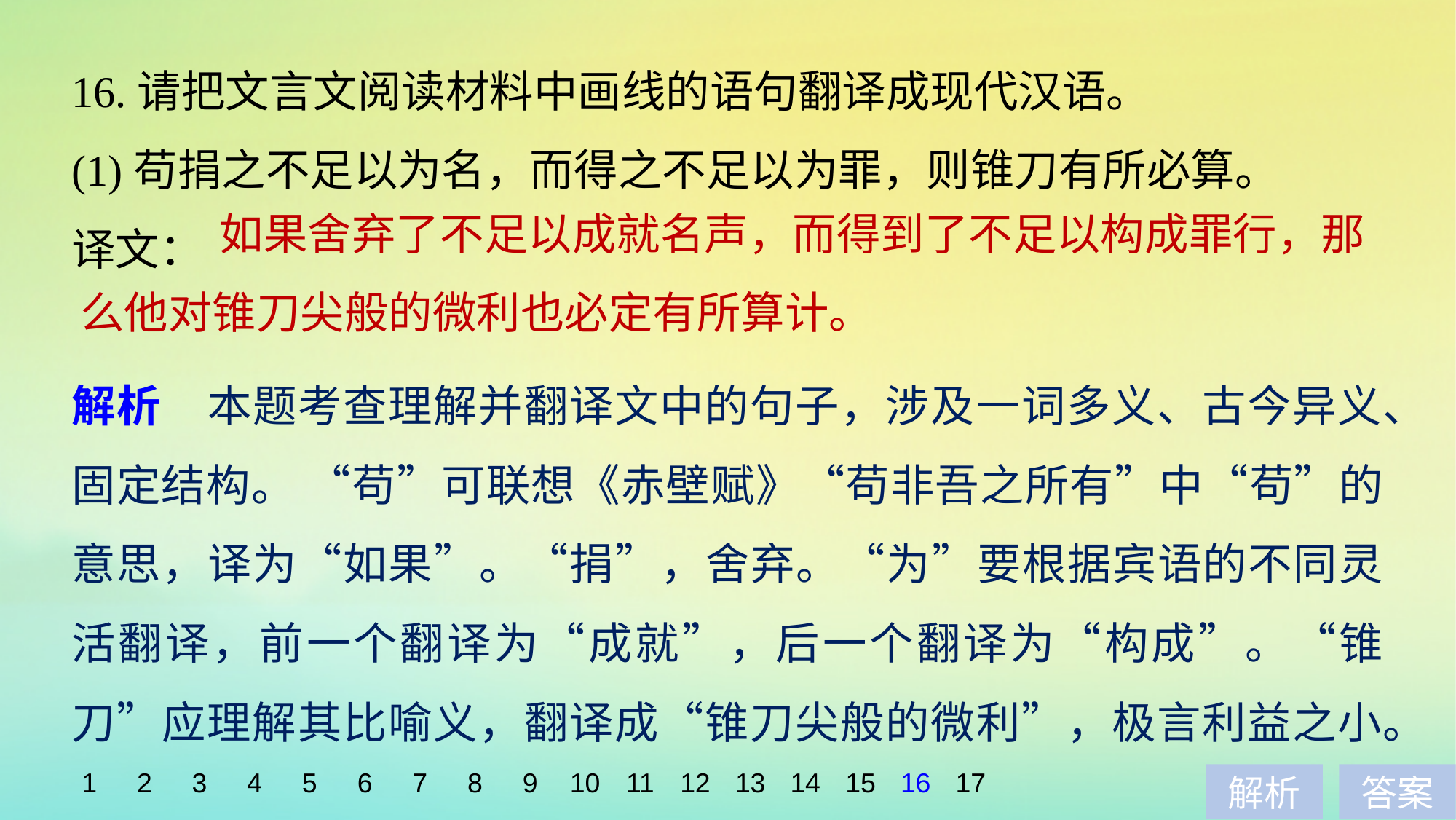

16.请把文言文阅读材料中画线的语句翻译成现代汉语。
(1)苟捐之不足以为名，而得之不足以为罪，则锥刀有所必算。
译文：
	  如果舍弃了不足以成就名声，而得到了不足以构成罪行，那么他对锥刀尖般的微利也必定有所算计。
解析　本题考查理解并翻译文中的句子，涉及一词多义、古今异义、固定结构。 “苟”可联想《赤壁赋》“苟非吾之所有”中“苟”的意思，译为“如果”。“捐”，舍弃。“为”要根据宾语的不同灵活翻译，前一个翻译为“成就”，后一个翻译为“构成”。“锥刀”应理解其比喻义，翻译成“锥刀尖般的微利”，极言利益之小。
1
2
3
4
5
6
7
8
9
10
11
12
13
14
15
16
17
解析
答案